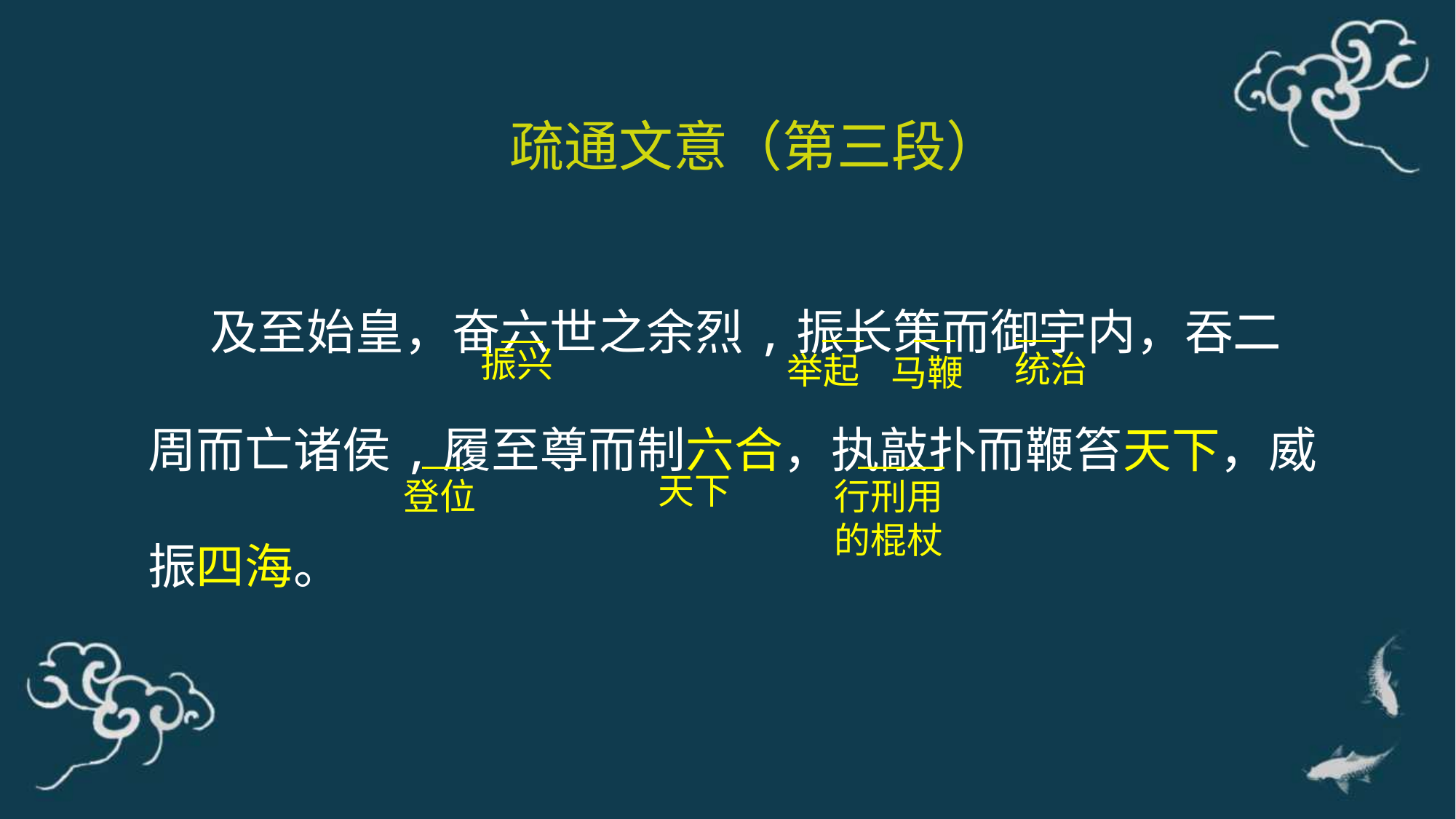

疏通文意（第三段）
    及至始皇，奋六世之余烈,振长策而御宇内，吞二周而亡诸侯,履至尊而制六合，执敲扑而鞭笞天下，威振四海。
振兴
统治
举起
马鞭
天下
登位
行刑用的棍杖